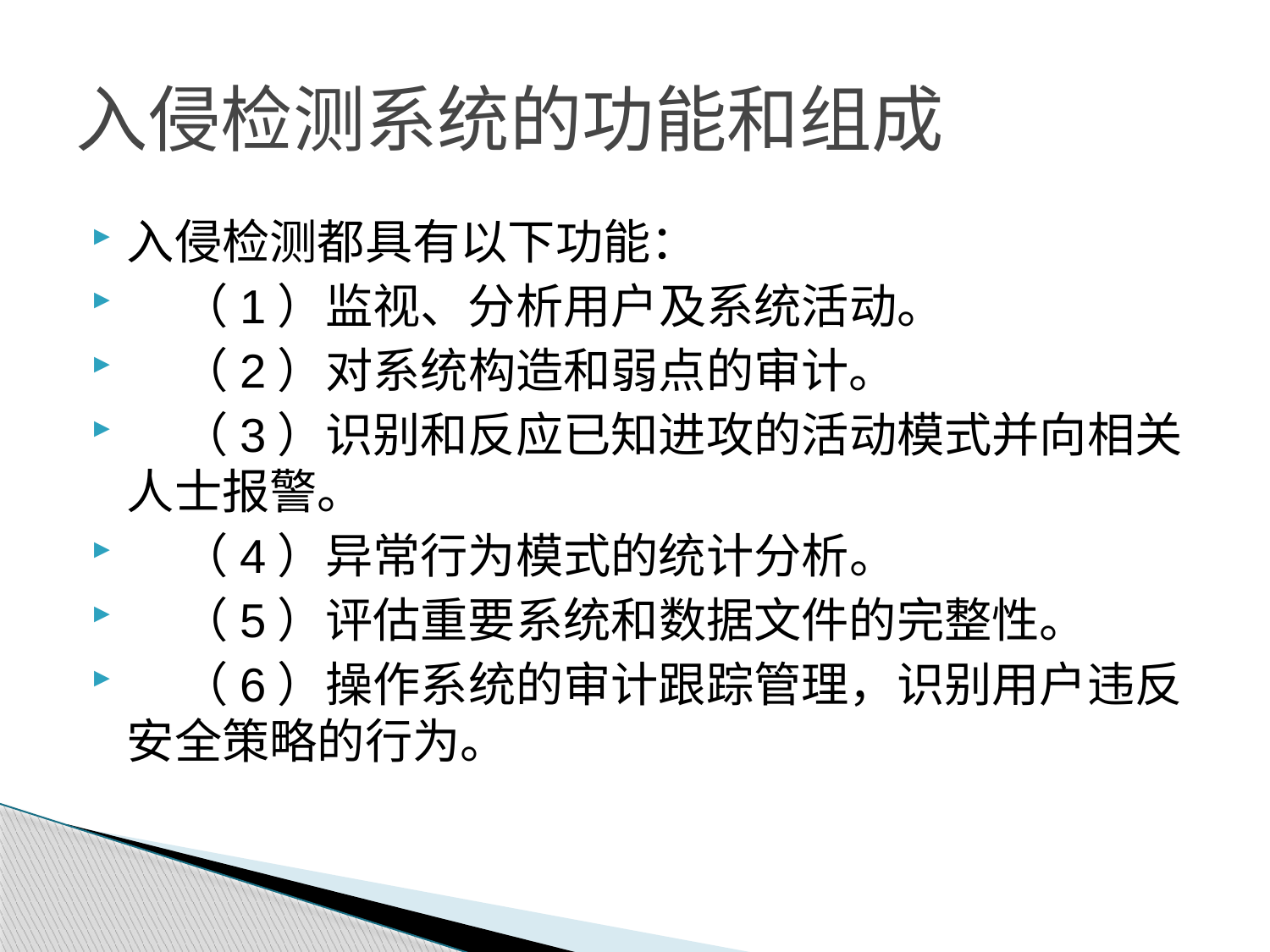

# 入侵检测系统的功能和组成
入侵检测都具有以下功能：
    （1）监视、分析用户及系统活动。
    （2）对系统构造和弱点的审计。
    （3）识别和反应已知进攻的活动模式并向相关人士报警。
    （4）异常行为模式的统计分析。
    （5）评估重要系统和数据文件的完整性。
    （6）操作系统的审计跟踪管理，识别用户违反安全策略的行为。